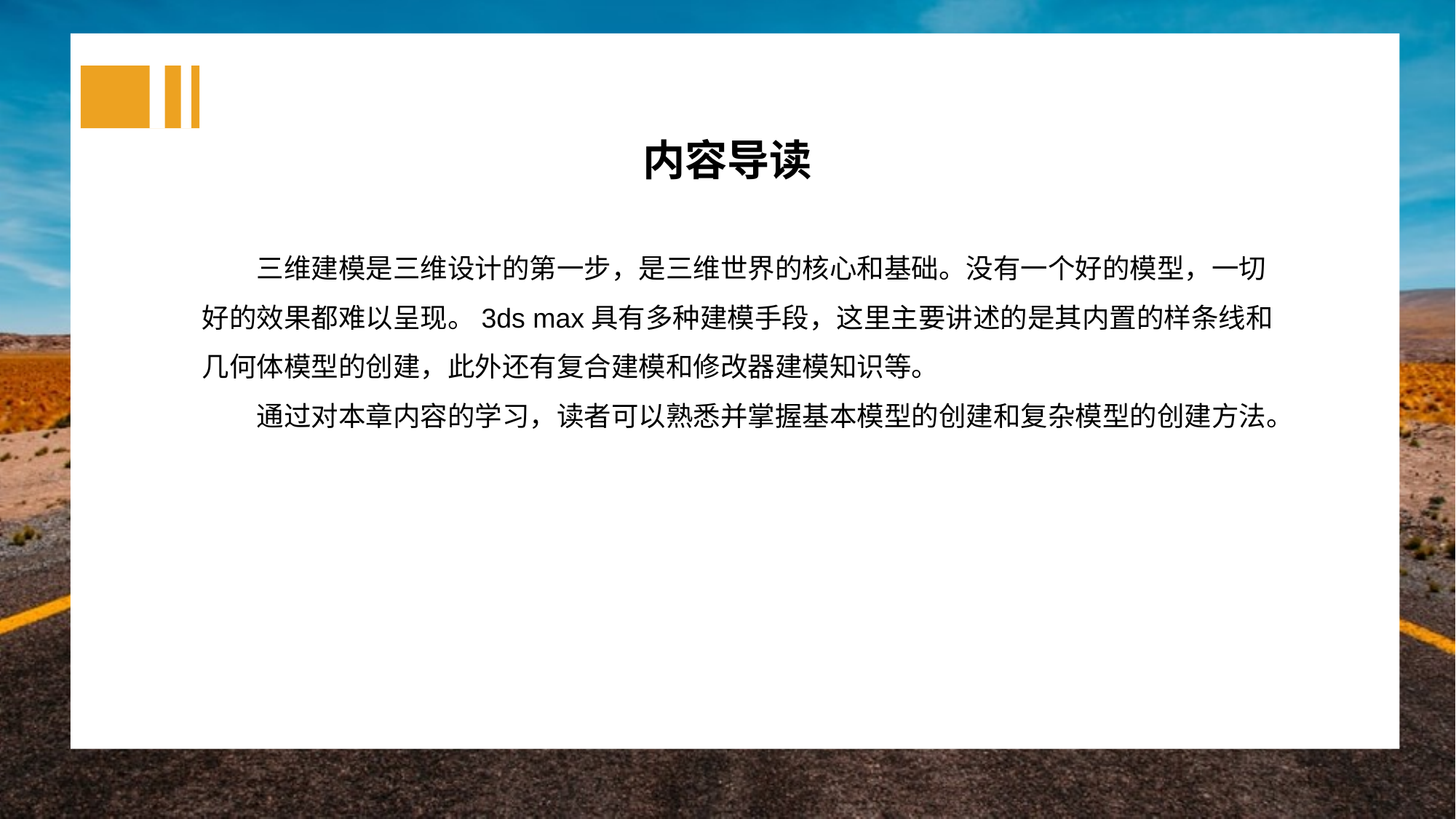

内容导读
三维建模是三维设计的第一步，是三维世界的核心和基础。没有一个好的模型，一切好的效果都难以呈现。3ds max具有多种建模手段，这里主要讲述的是其内置的样条线和几何体模型的创建，此外还有复合建模和修改器建模知识等。
通过对本章内容的学习，读者可以熟悉并掌握基本模型的创建和复杂模型的创建方法。